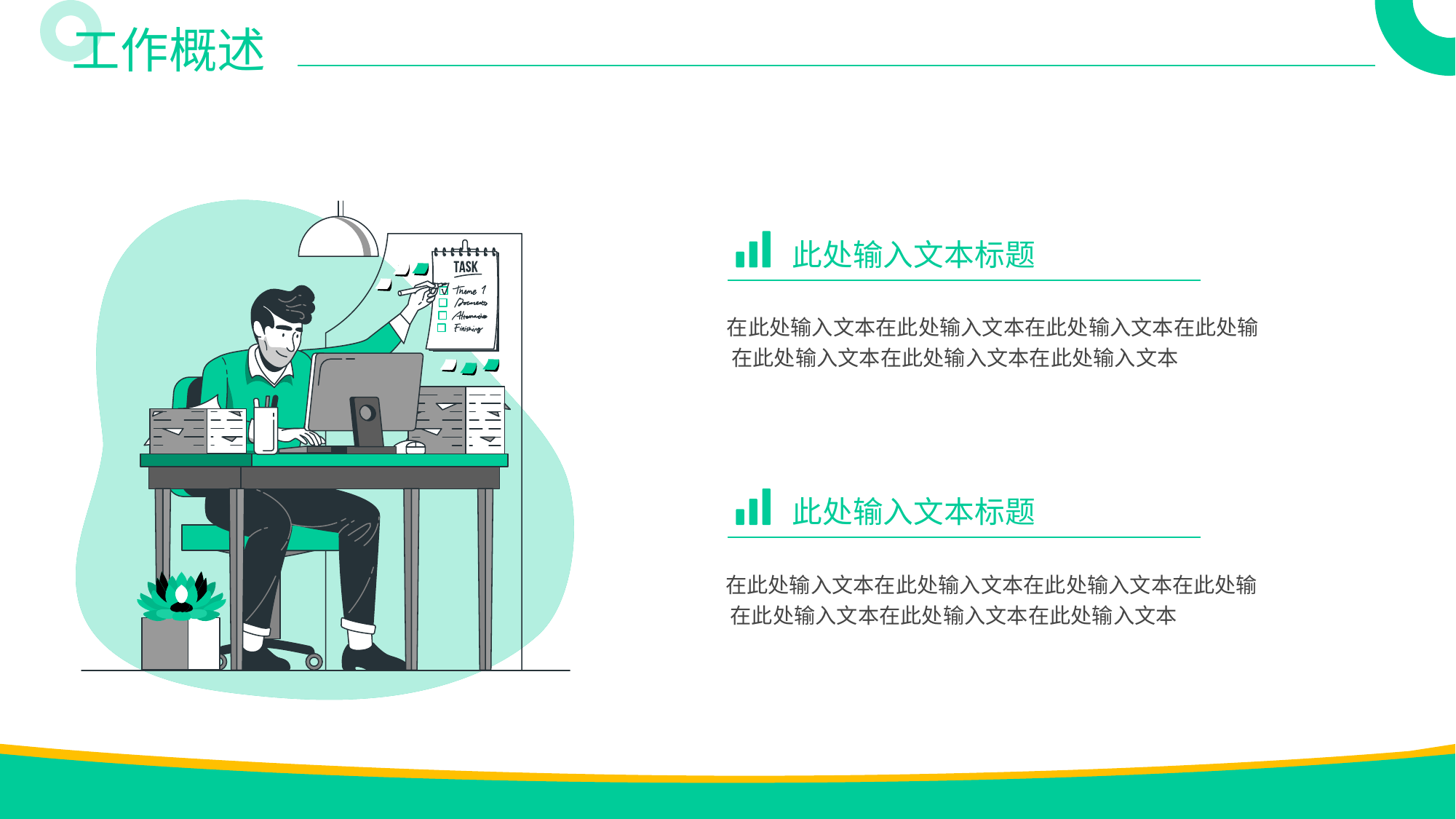

工作概述

     此处输入文本标题

     在此处输入文本在此处输入文本在此处输入文本在此处输
      在此处输入文本在此处输入文本在此处输入文本
     此处输入文本标题

     在此处输入文本在此处输入文本在此处输入文本在此处输
      在此处输入文本在此处输入文本在此处输入文本